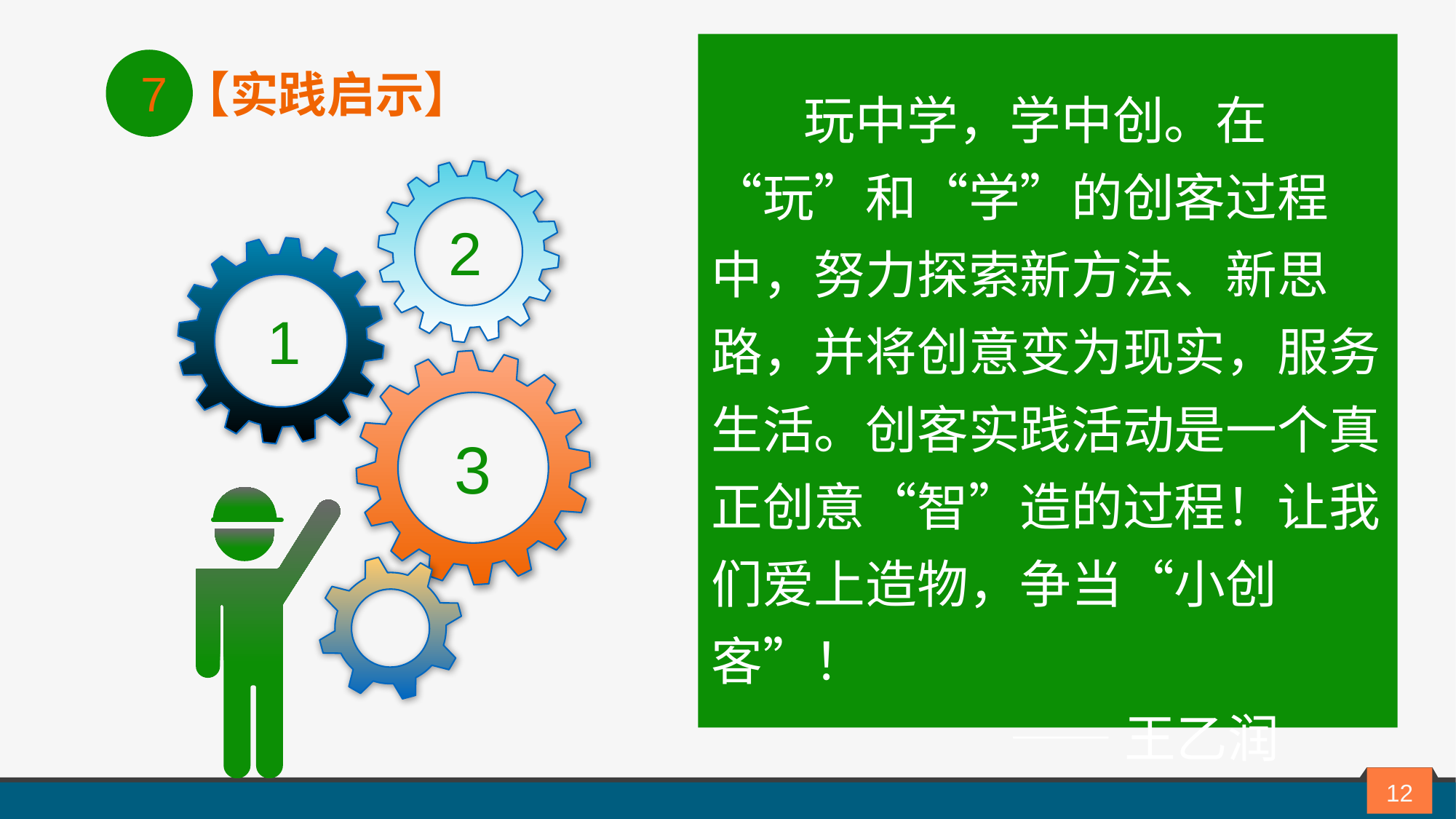

7
【实践启示】
       玩中学，学中创。在“玩”和“学”的创客过程中，努力探索新方法、新思路，并将创意变为现实，服务生活。创客实践活动是一个真正创意“智”造的过程！让我们爱上造物，争当“小创客”！
                          ——王乙润

2

1

3